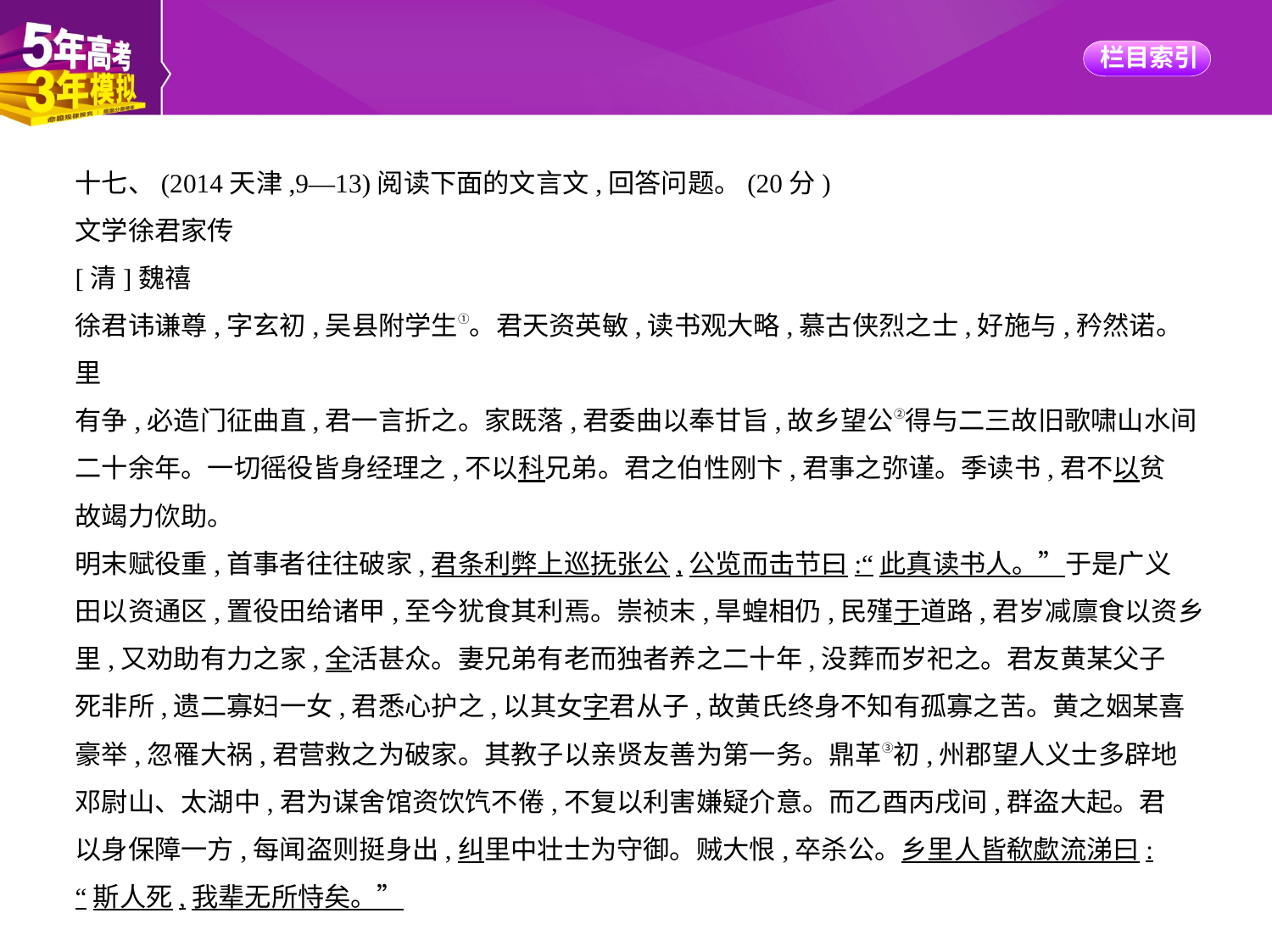

十七、(2014天津,9—13)阅读下面的文言文,回答问题。(20分)
文学徐君家传
[清]魏禧
徐君讳谦尊,字玄初,吴县附学生①。君天资英敏,读书观大略,慕古侠烈之士,好施与,矜然诺。里
有争,必造门征曲直,君一言折之。家既落,君委曲以奉甘旨,故乡望公②得与二三故旧歌啸山水间
二十余年。一切徭役皆身经理之,不以科兄弟。君之伯性刚卞,君事之弥谨。季读书,君不以贫
故竭力佽助。
明末赋役重,首事者往往破家,君条利弊上巡抚张公,公览而击节曰:“此真读书人。”于是广义
田以资通区,置役田给诸甲,至今犹食其利焉。崇祯末,旱蝗相仍,民殣于道路,君岁减廪食以资乡
里,又劝助有力之家,全活甚众。妻兄弟有老而独者养之二十年,没葬而岁祀之。君友黄某父子
死非所,遗二寡妇一女,君悉心护之,以其女字君从子,故黄氏终身不知有孤寡之苦。黄之姻某喜
豪举,忽罹大祸,君营救之为破家。其教子以亲贤友善为第一务。鼎革③初,州郡望人义士多辟地
邓尉山、太湖中,君为谋舍馆资饮饩不倦,不复以利害嫌疑介意。而乙酉丙戌间,群盗大起。君
以身保障一方,每闻盗则挺身出,纠里中壮士为守御。贼大恨,卒杀公。乡里人皆欷歔流涕曰:
“斯人死,我辈无所恃矣。”